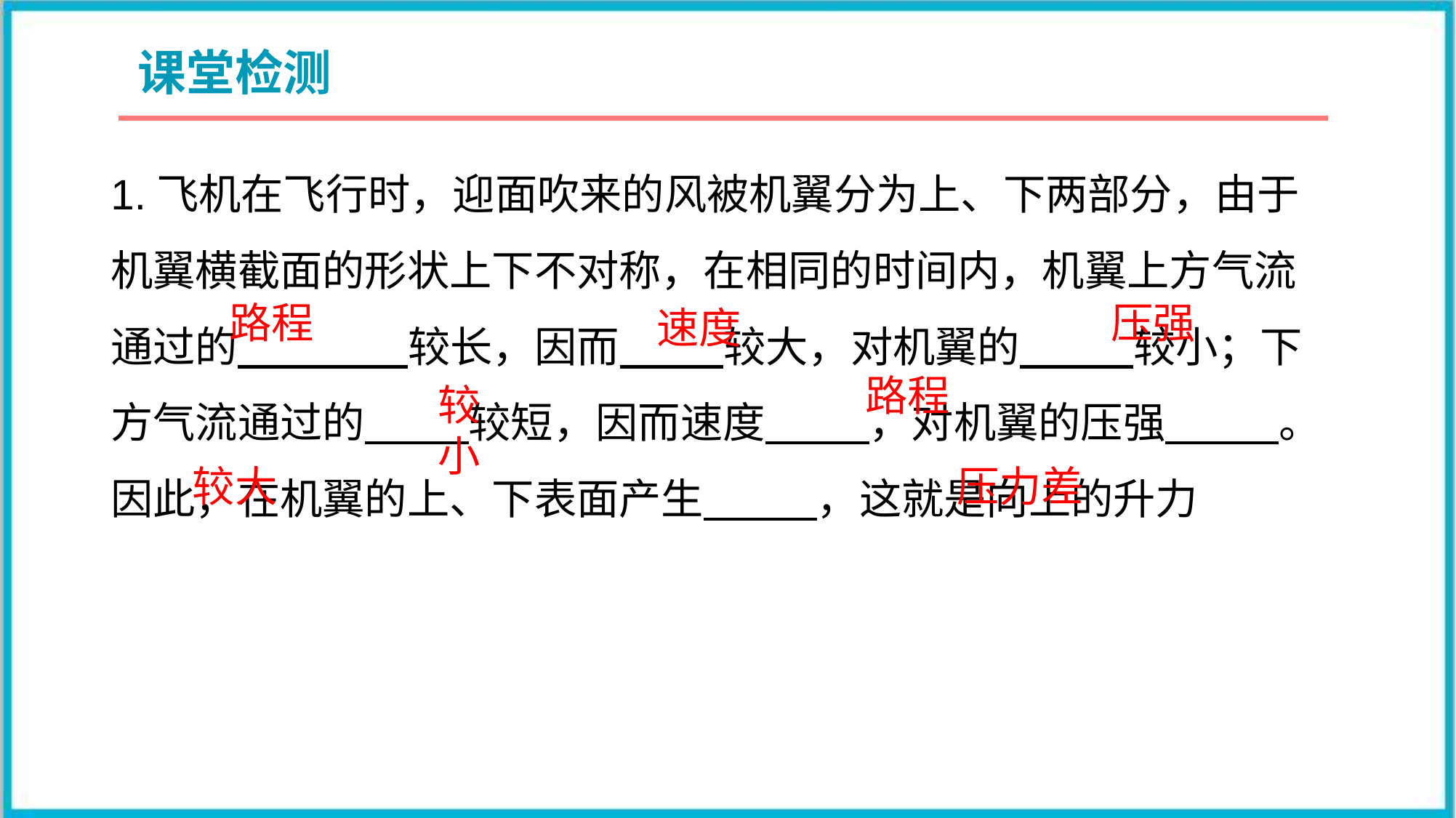

课堂检测
1.飞机在飞行时，迎面吹来的风被机翼分为上、下两部分，由于机翼横截面的形状上下不对称，在相同的时间内，机翼上方气流通过的                  较长，因而           较大，对机翼的            较小；下方气流通过的           较短，因而速度           ，对机翼的压强            。因此，在机翼的上、下表面产生            ，这就是向上的升力
路程
压强
速度
路程
较小
较大
压力差